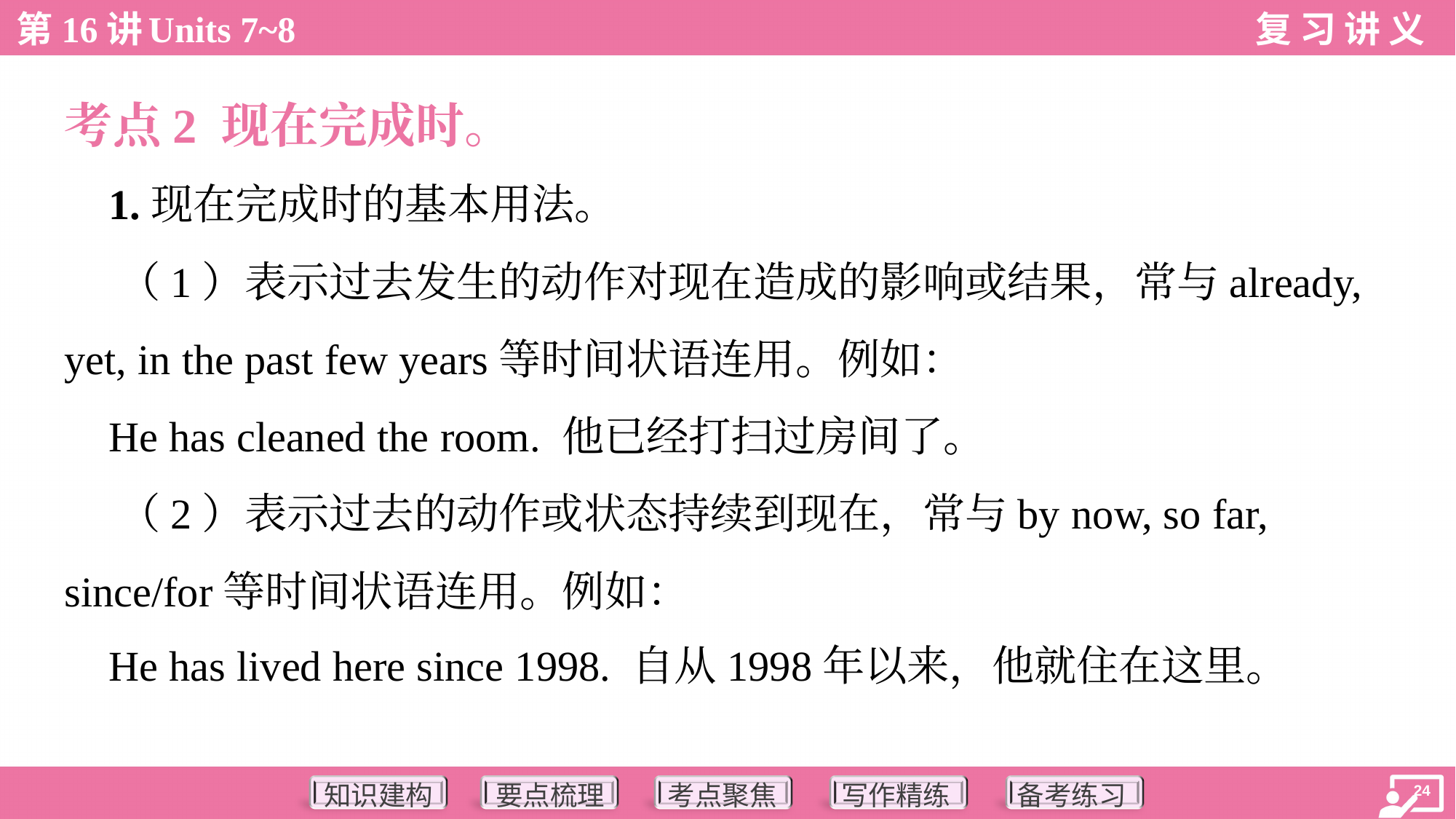

考点2 现在完成时。
    1.现在完成时的基本用法。
    （1）表示过去发生的动作对现在造成的影响或结果，常与already,
yet, in the past few years等时间状语连用。例如：
    He has cleaned the room. 他已经打扫过房间了。
    （2）表示过去的动作或状态持续到现在，常与by now, so far,
since/for等时间状语连用。例如：
    He has lived here since 1998. 自从1998年以来，他就住在这里。